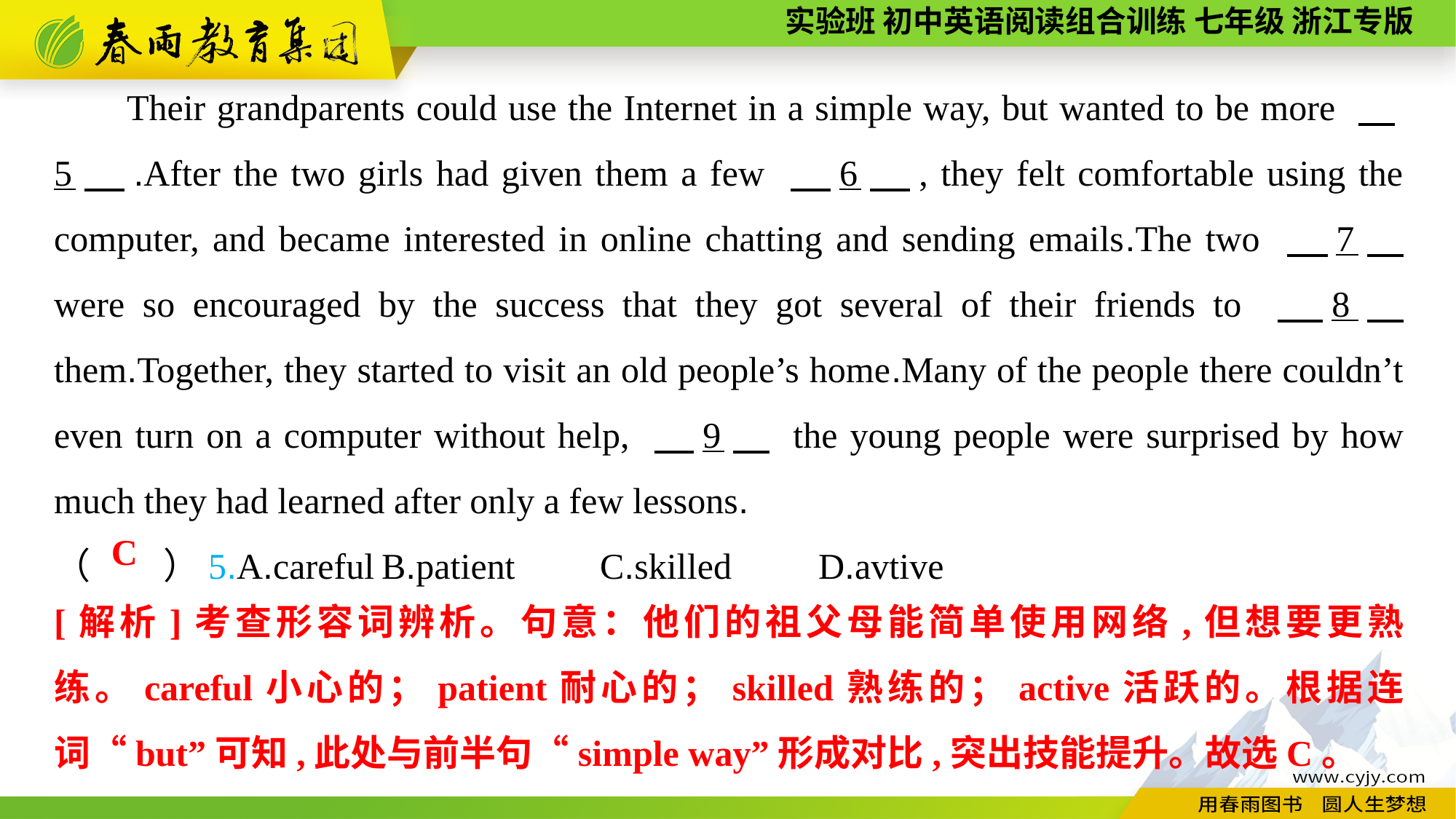

Their grandparents could use the Internet in a simple way, but wanted to be more 　5　.After the two girls had given them a few 　6　, they felt comfortable using the computer, and became interested in online chatting and sending emails.The two 　7　 were so encouraged by the success that they got several of their friends to 　8　 them.Together, they started to visit an old people’s home.Many of the people there couldn’t even turn on a computer without help, 　9　 the young people were surprised by how much they had learned after only a few lessons.
（　　）5.A.careful	B.patient	C.skilled	D.avtive
C
[解析]考查形容词辨析。句意：他们的祖父母能简单使用网络,但想要更熟练。careful小心的；patient耐心的；skilled熟练的；active活跃的。根据连词“but”可知,此处与前半句“simple way”形成对比,突出技能提升。故选C。